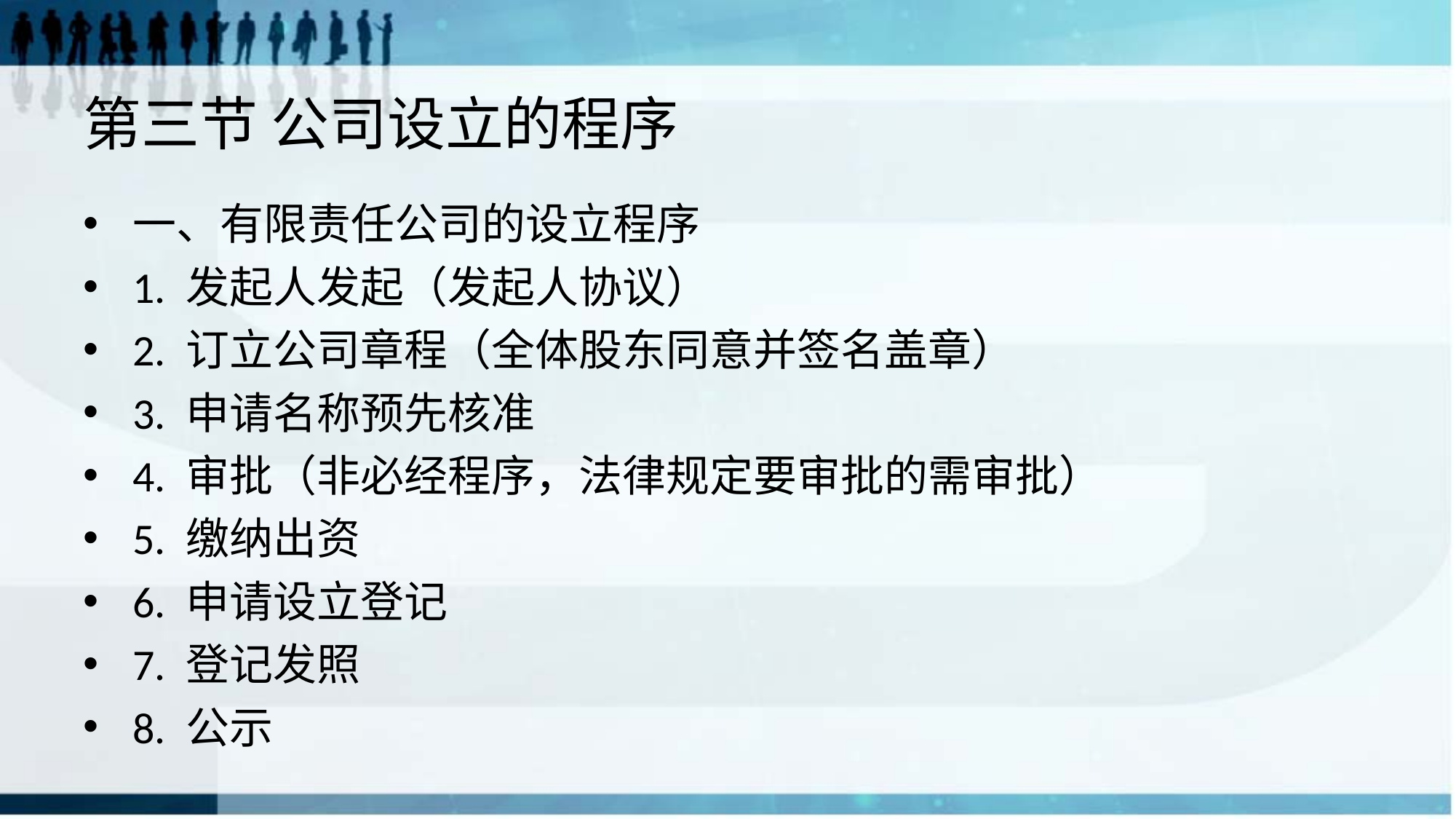

# 第三节 公司设立的程序
一、有限责任公司的设立程序
1. 发起人发起（发起人协议）
2. 订立公司章程（全体股东同意并签名盖章）
3. 申请名称预先核准
4. 审批（非必经程序，法律规定要审批的需审批）
5. 缴纳出资
6. 申请设立登记
7. 登记发照
8. 公示